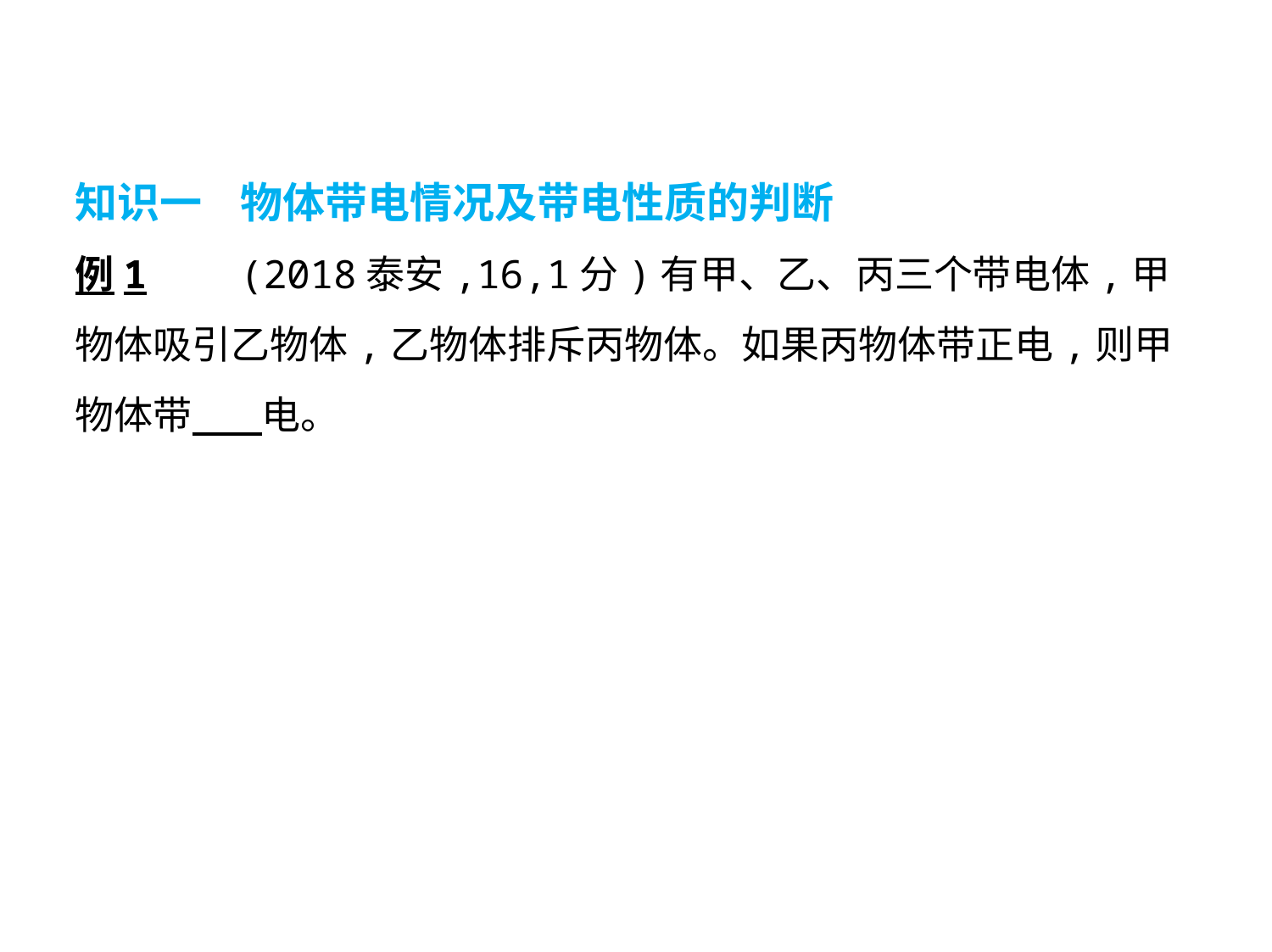

知识一    物体带电情况及带电性质的判断
例1    (2018泰安,16,1分)有甲、乙、丙三个带电体,甲物体吸引乙物体,乙物体排斥丙物体。如果丙物体带正电,则甲物体带        电。